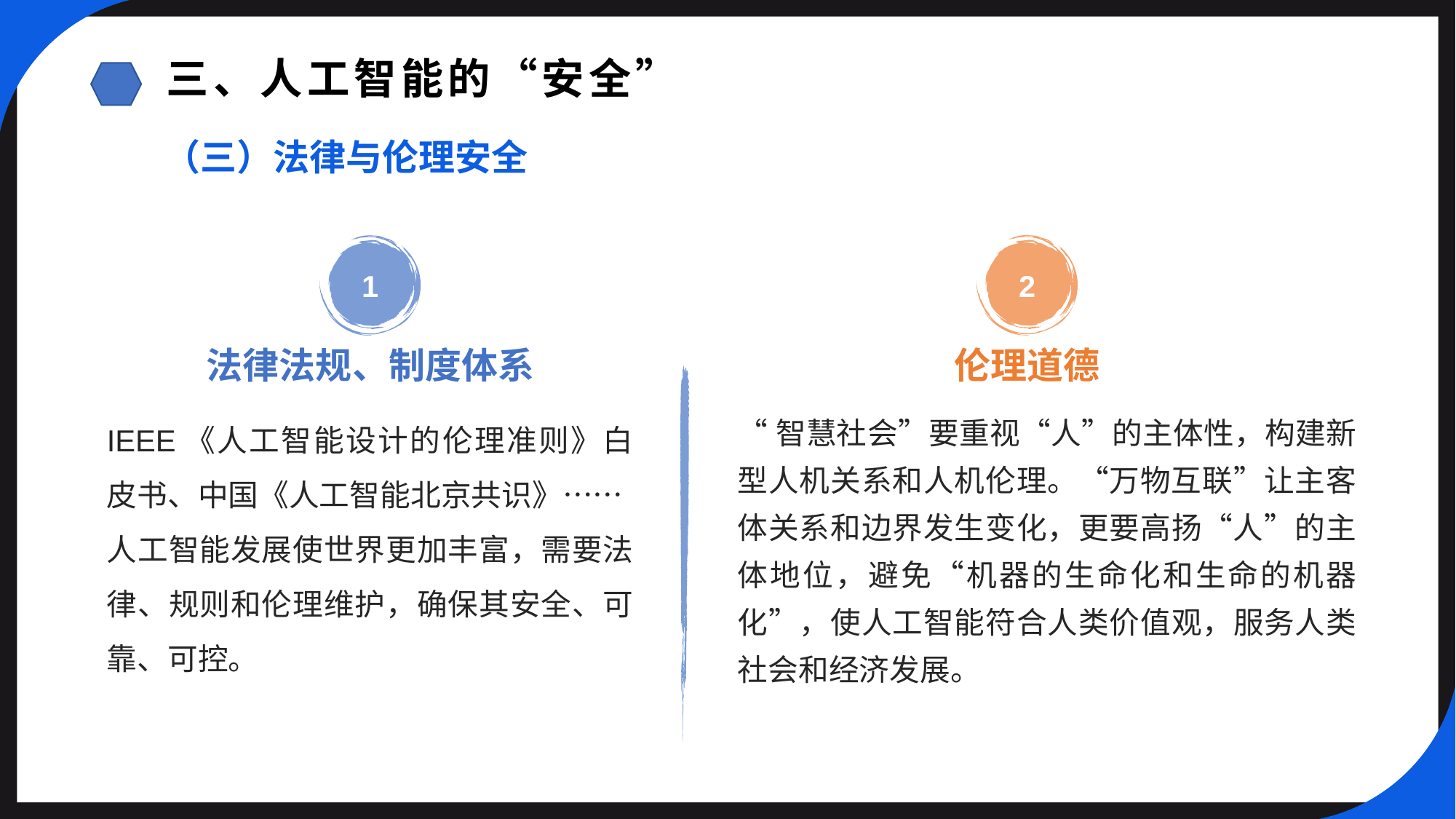

三、人工智能的“安全”
（三）法律与伦理安全
2
1
伦理道德
法律法规、制度体系

IEEE《人工智能设计的伦理准则》白皮书、中国《人工智能北京共识》……
人工智能发展使世界更加丰富，需要法律、规则和伦理维护，确保其安全、可靠、可控。
“智慧社会”要重视“人”的主体性，构建新型人机关系和人机伦理。“万物互联”让主客体关系和边界发生变化，更要高扬“人”的主体地位，避免“机器的生命化和生命的机器化”，使人工智能符合人类价值观，服务人类社会和经济发展。